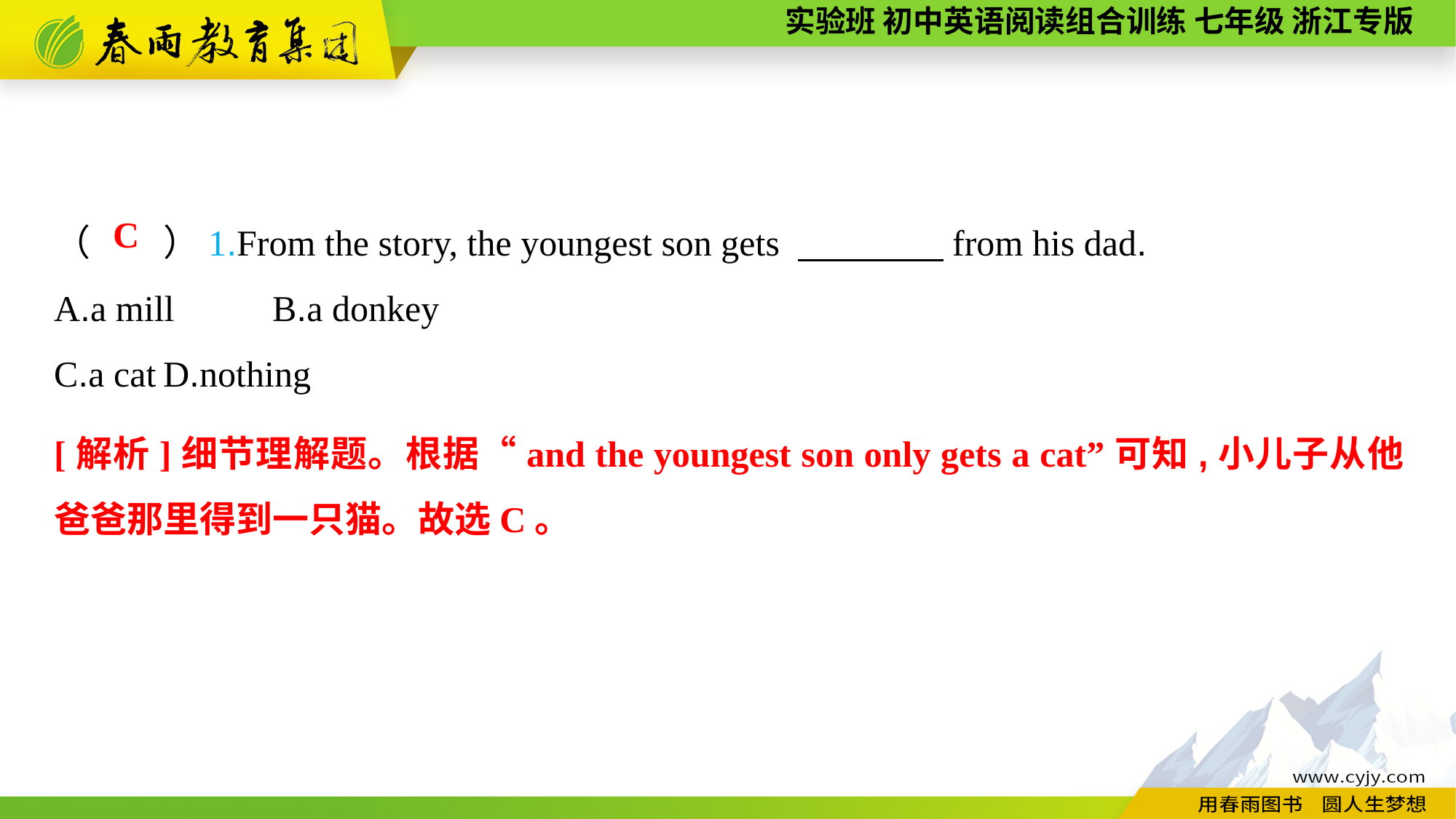

（　　）1.From the story, the youngest son gets 　　　　from his dad.
A.a mill	B.a donkey
C.a cat	D.nothing
C
[解析]细节理解题。根据“and the youngest son only gets a cat”可知,小儿子从他爸爸那里得到一只猫。故选C。